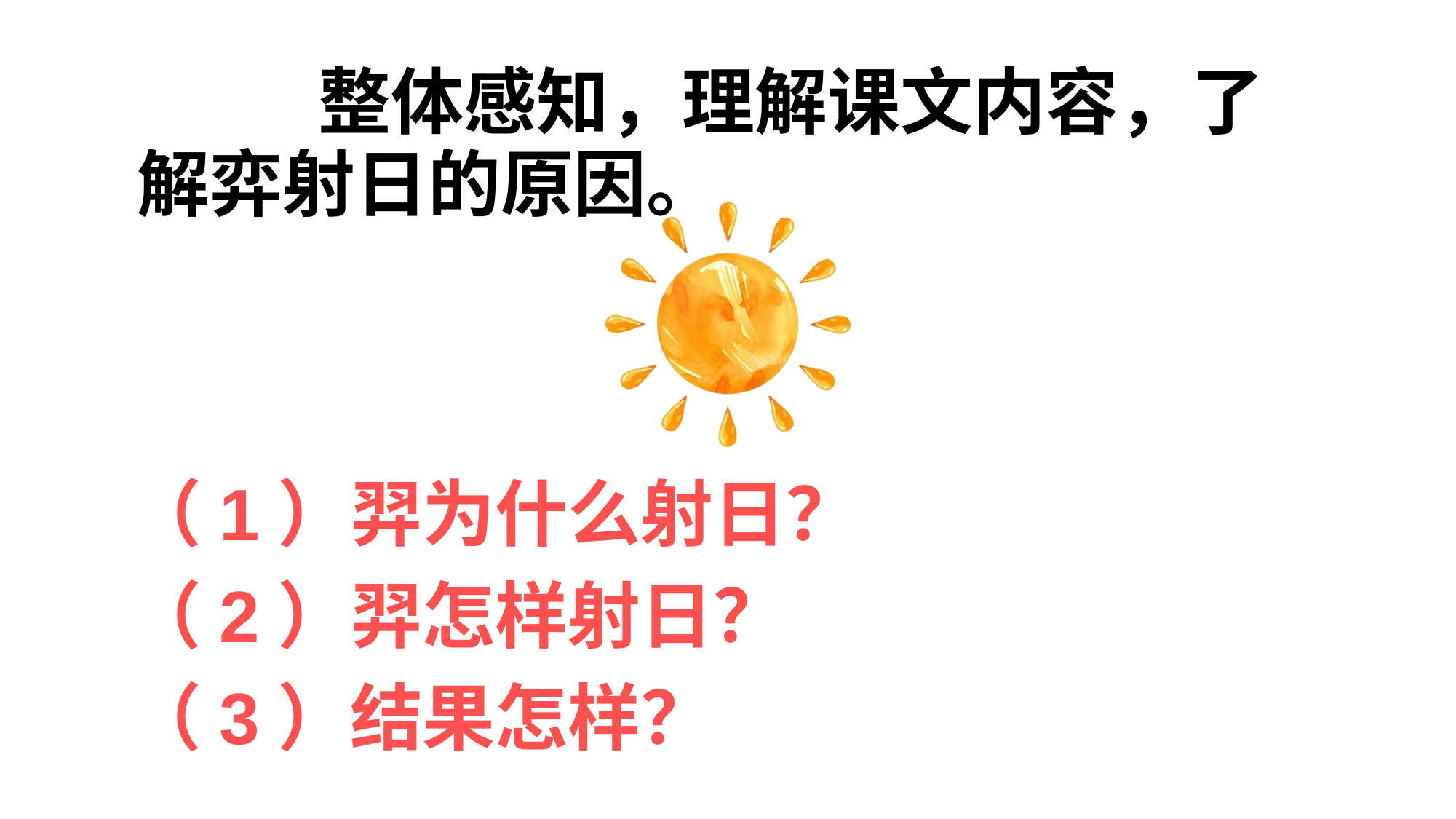

# 整体感知，理解课文内容，了解弈射日的原因。
（1）羿为什么射日？
（2）羿怎样射日？
（3）结果怎样？